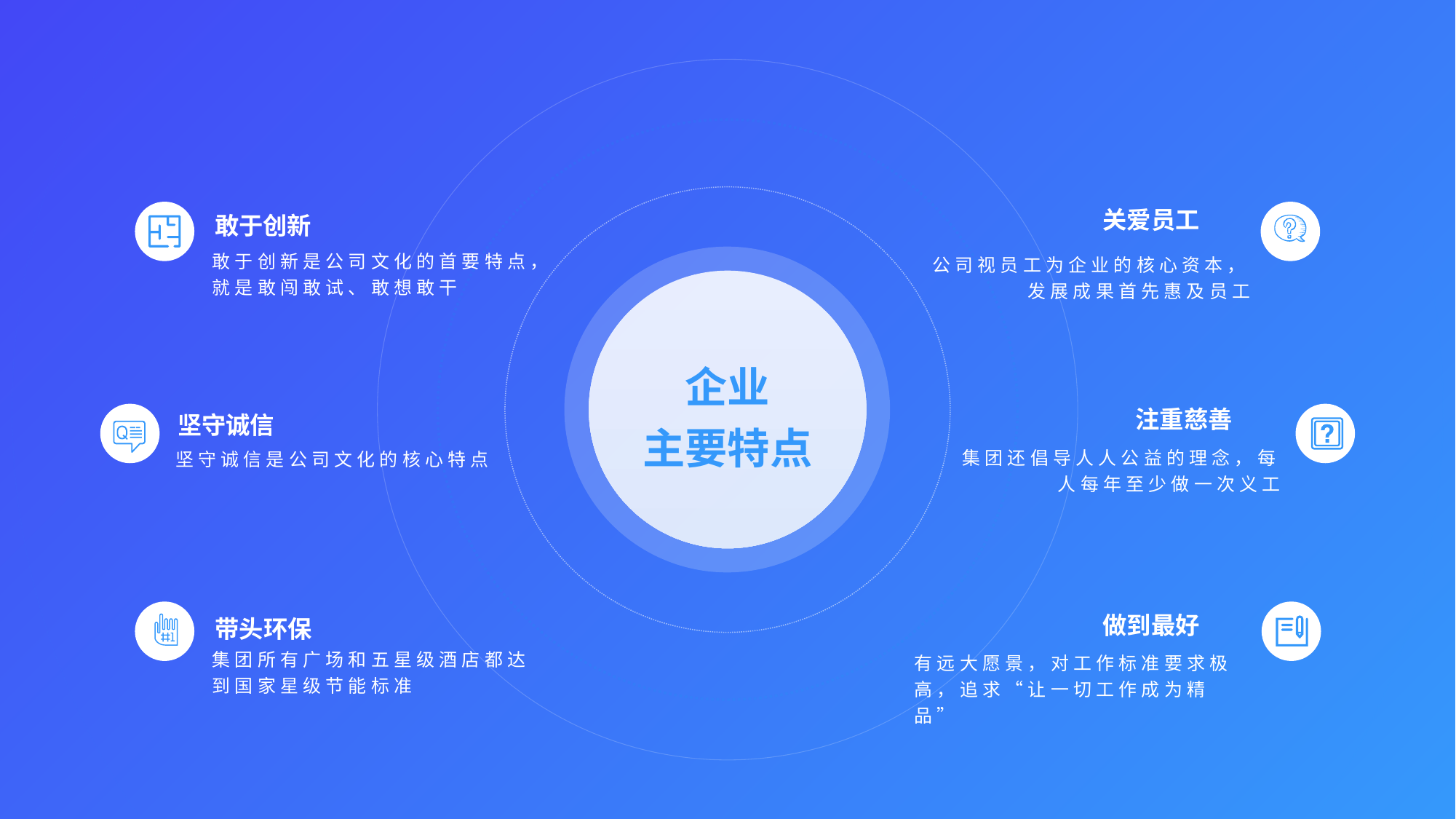

敢于创新
关爱员工

敢于创新是公司文化的首要特点，就是敢闯敢试、敢想敢干
公司视员工为企业的核心资本，发展成果首先惠及员工

企业
主要特点
坚守诚信
注重慈善

集团还倡导人人公益的理念，每人每年至少做一次义工
坚守诚信是公司文化的核心特点

带头环保
做到最好

集团所有广场和五星级酒店都达到国家星级节能标准
有远大愿景，对工作标准要求极高，追求“让一切工作成为精品”